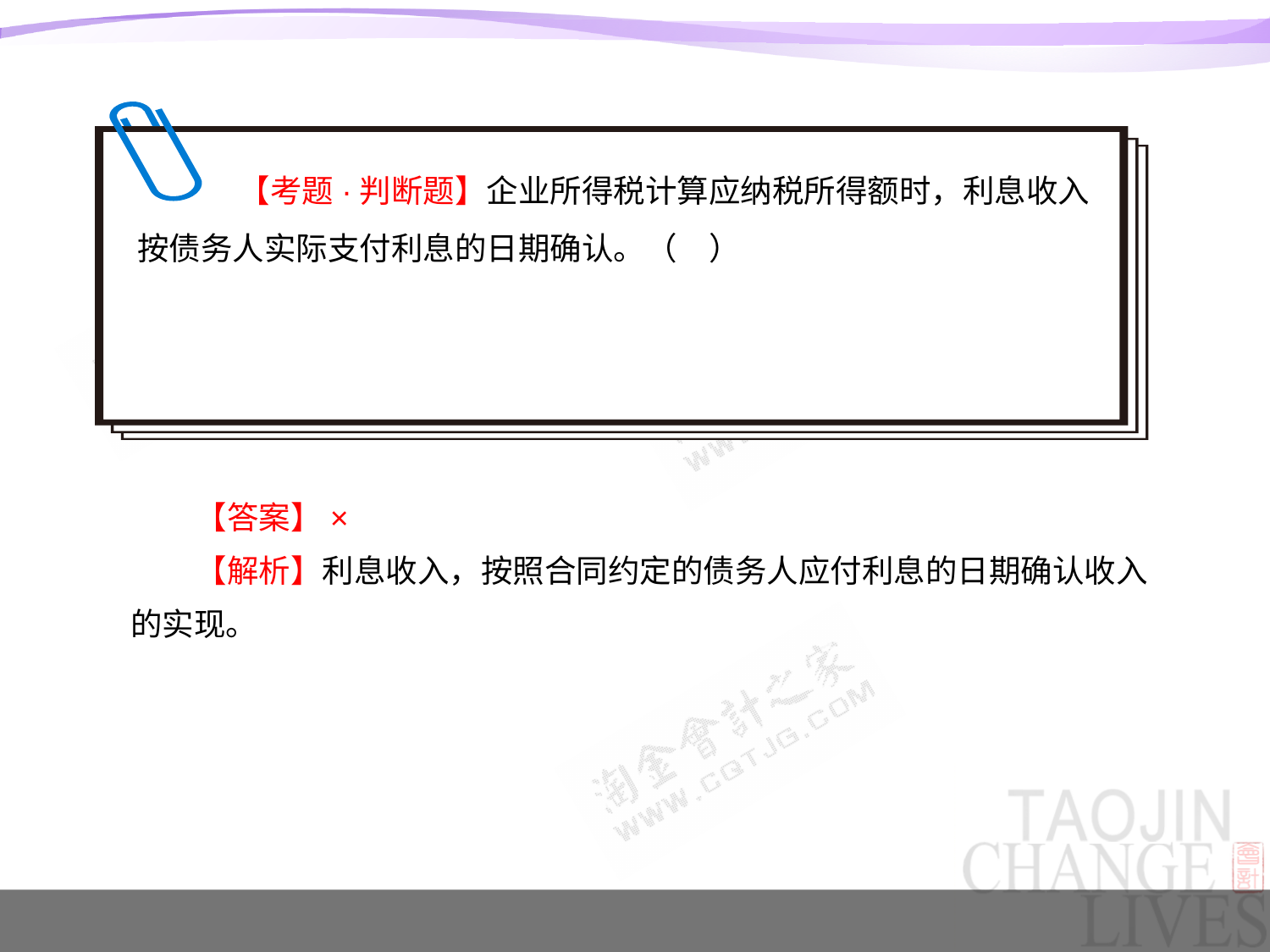

【考题·判断题】企业所得税计算应纳税所得额时，利息收入按债务人实际支付利息的日期确认。（　）

【答案】×
【解析】利息收入，按照合同约定的债务人应付利息的日期确认收入的实现。